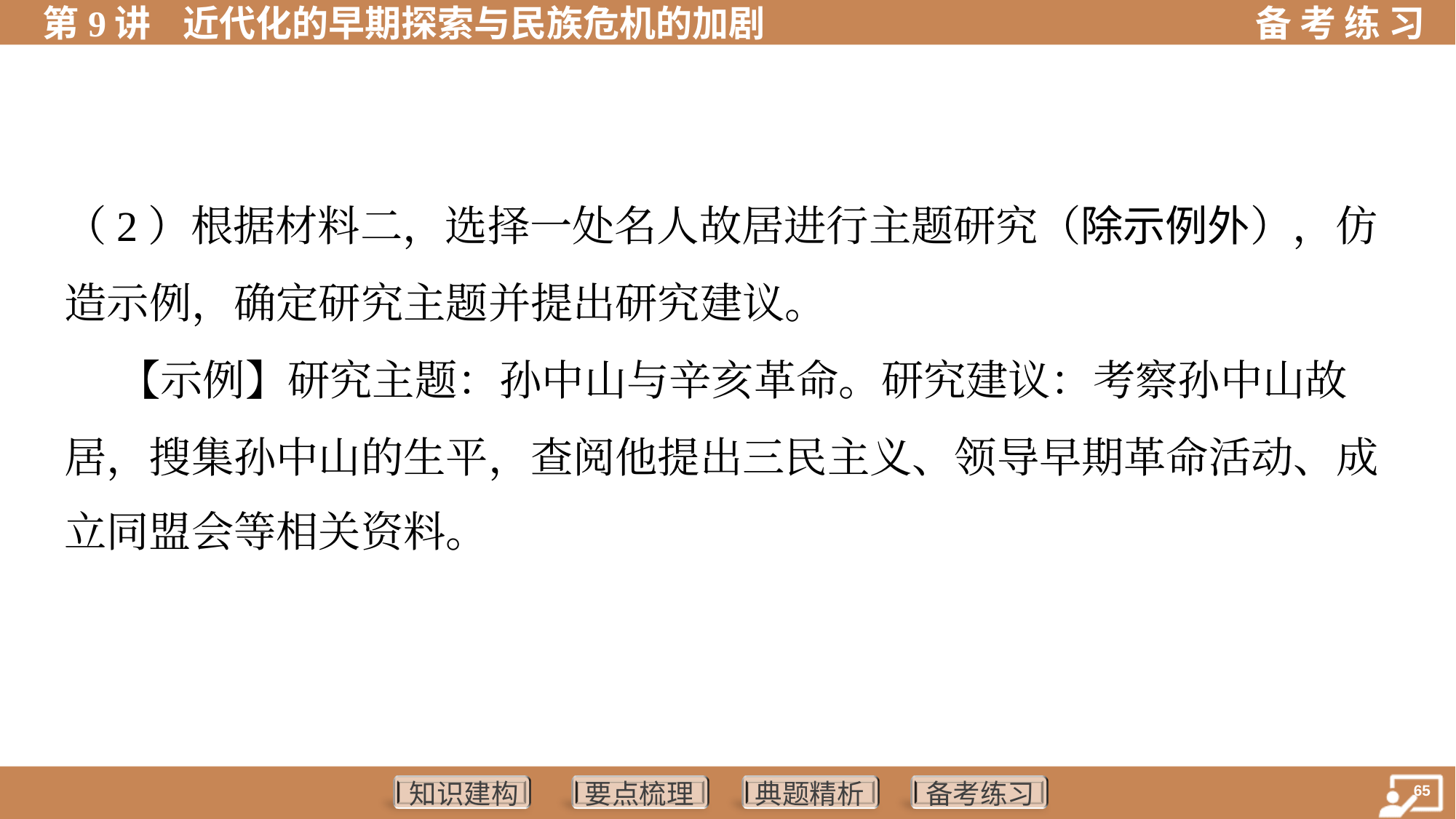

（2）根据材料二，选择一处名人故居进行主题研究（除示例外），仿
造示例，确定研究主题并提出研究建议。
    【示例】研究主题：孙中山与辛亥革命。研究建议：考察孙中山故
居，搜集孙中山的生平，查阅他提出三民主义、领导早期革命活动、成
立同盟会等相关资料。